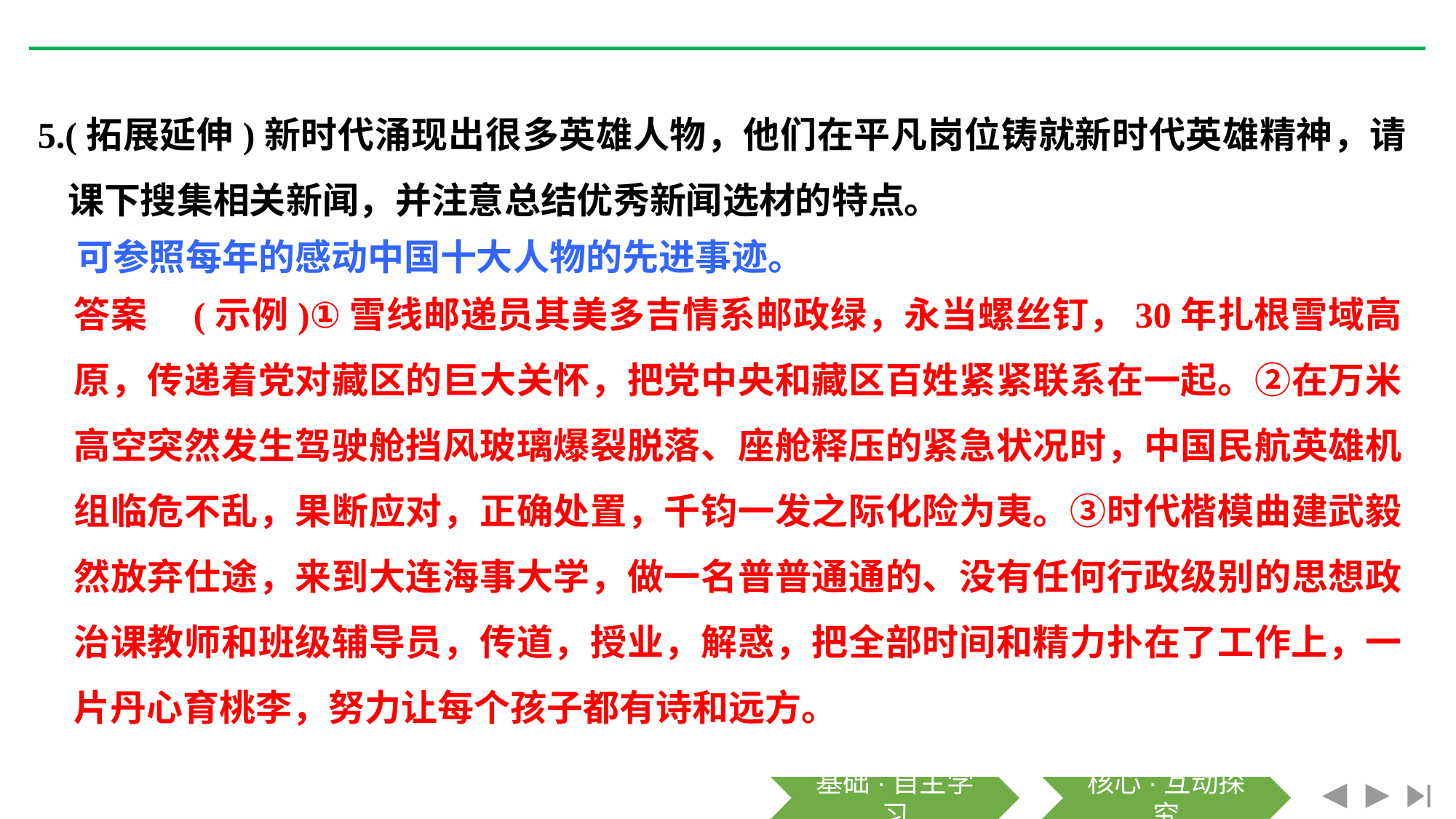

5.(拓展延伸)新时代涌现出很多英雄人物，他们在平凡岗位铸就新时代英雄精神，请课下搜集相关新闻，并注意总结优秀新闻选材的特点。
可参照每年的感动中国十大人物的先进事迹。
答案　(示例)①雪线邮递员其美多吉情系邮政绿，永当螺丝钉，30年扎根雪域高原，传递着党对藏区的巨大关怀，把党中央和藏区百姓紧紧联系在一起。②在万米高空突然发生驾驶舱挡风玻璃爆裂脱落、座舱释压的紧急状况时，中国民航英雄机组临危不乱，果断应对，正确处置，千钧一发之际化险为夷。③时代楷模曲建武毅然放弃仕途，来到大连海事大学，做一名普普通通的、没有任何行政级别的思想政治课教师和班级辅导员，传道，授业，解惑，把全部时间和精力扑在了工作上，一片丹心育桃李，努力让每个孩子都有诗和远方。